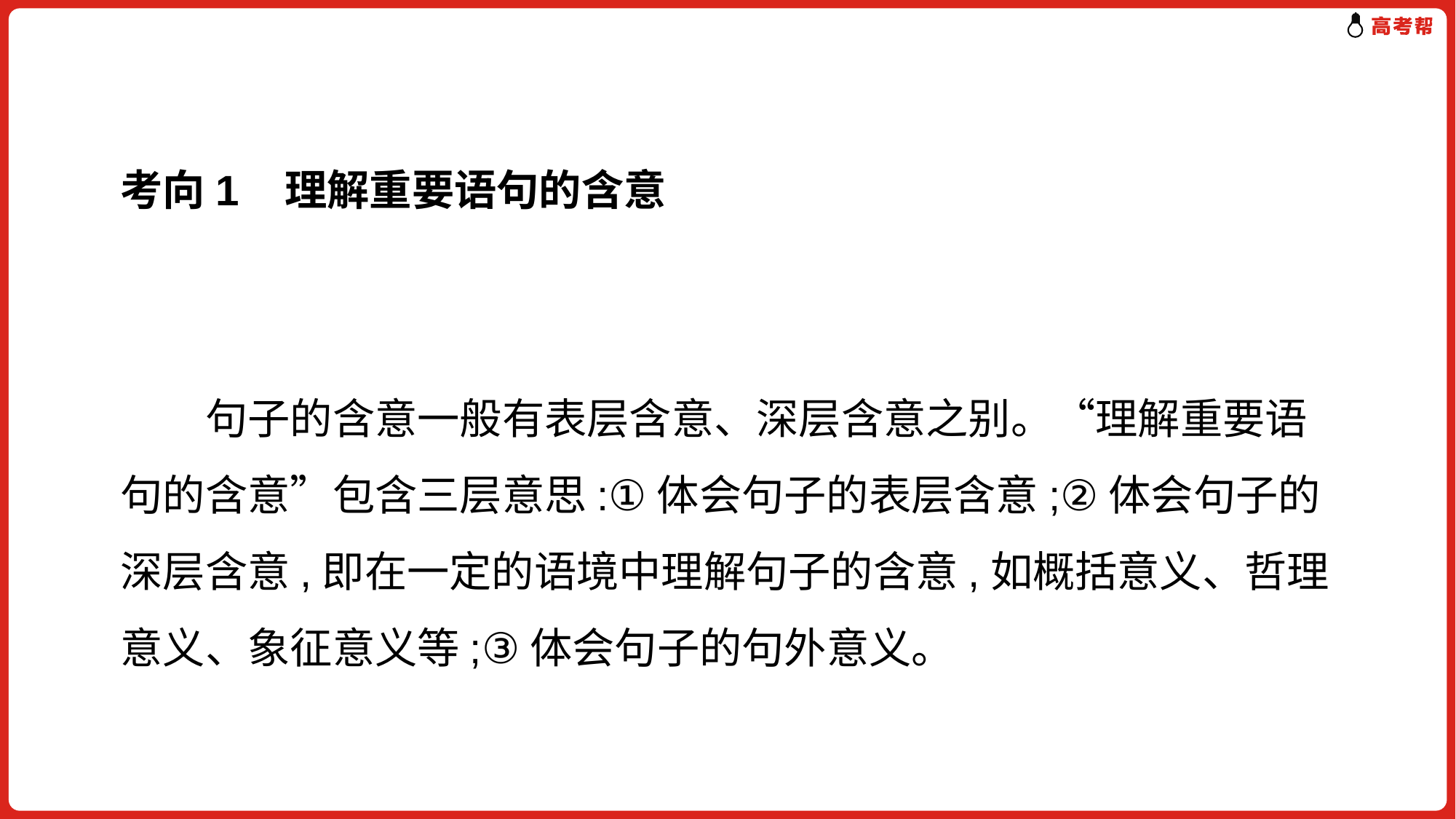

考向1   理解重要语句的含意

　　句子的含意一般有表层含意、深层含意之别。“理解重要语句的含意”包含三层意思:①体会句子的表层含意;②体会句子的深层含意,即在一定的语境中理解句子的含意,如概括意义、哲理意义、象征意义等;③体会句子的句外意义。